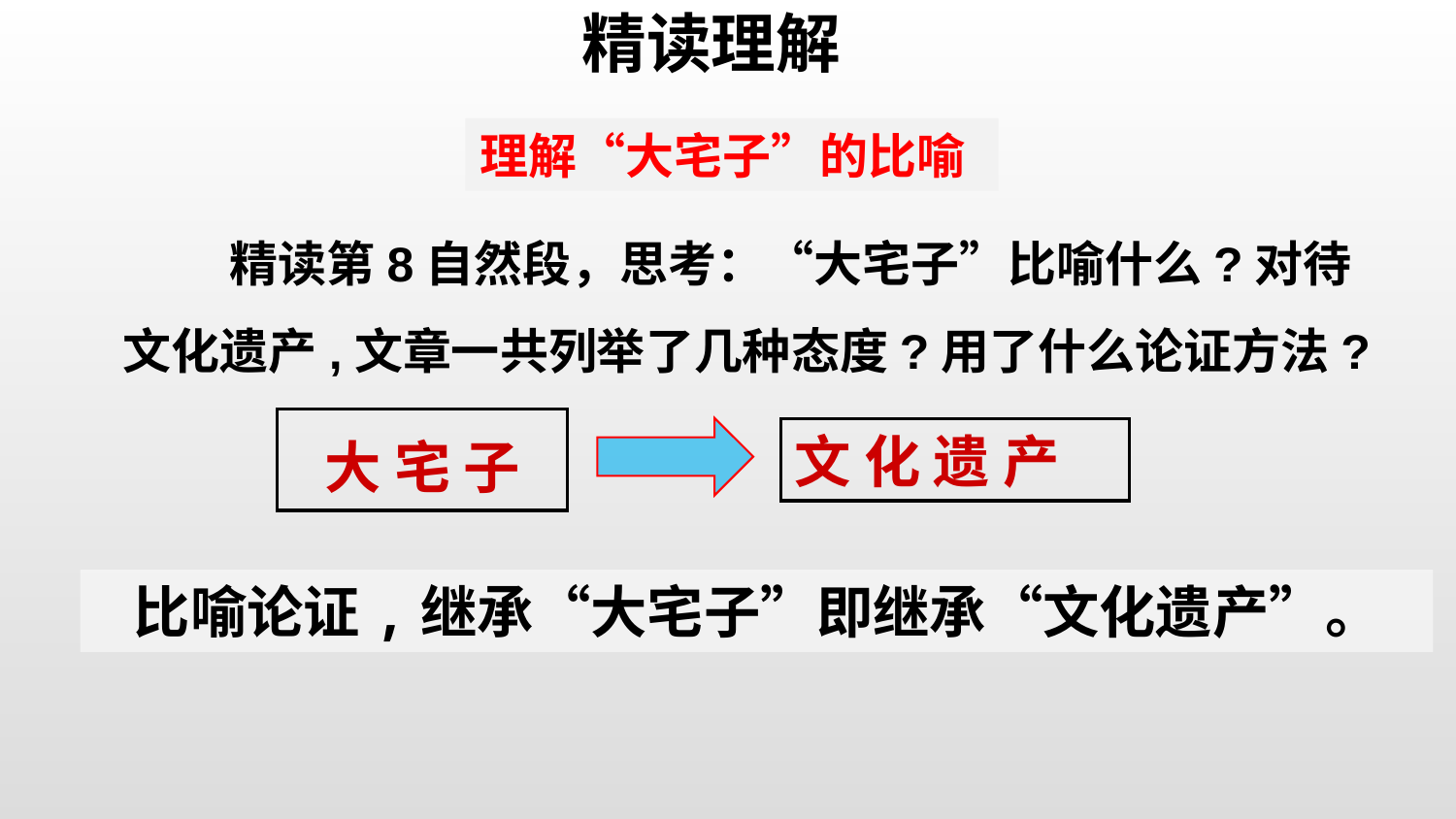

精读理解
理解“大宅子”的比喻
  精读第8自然段，思考：“大宅子”比喻什么?对待文化遗产,文章一共列举了几种态度?用了什么论证方法?
 大 宅 子

文 化 遗 产
  比喻论证,继承“大宅子”即继承“文化遗产”。